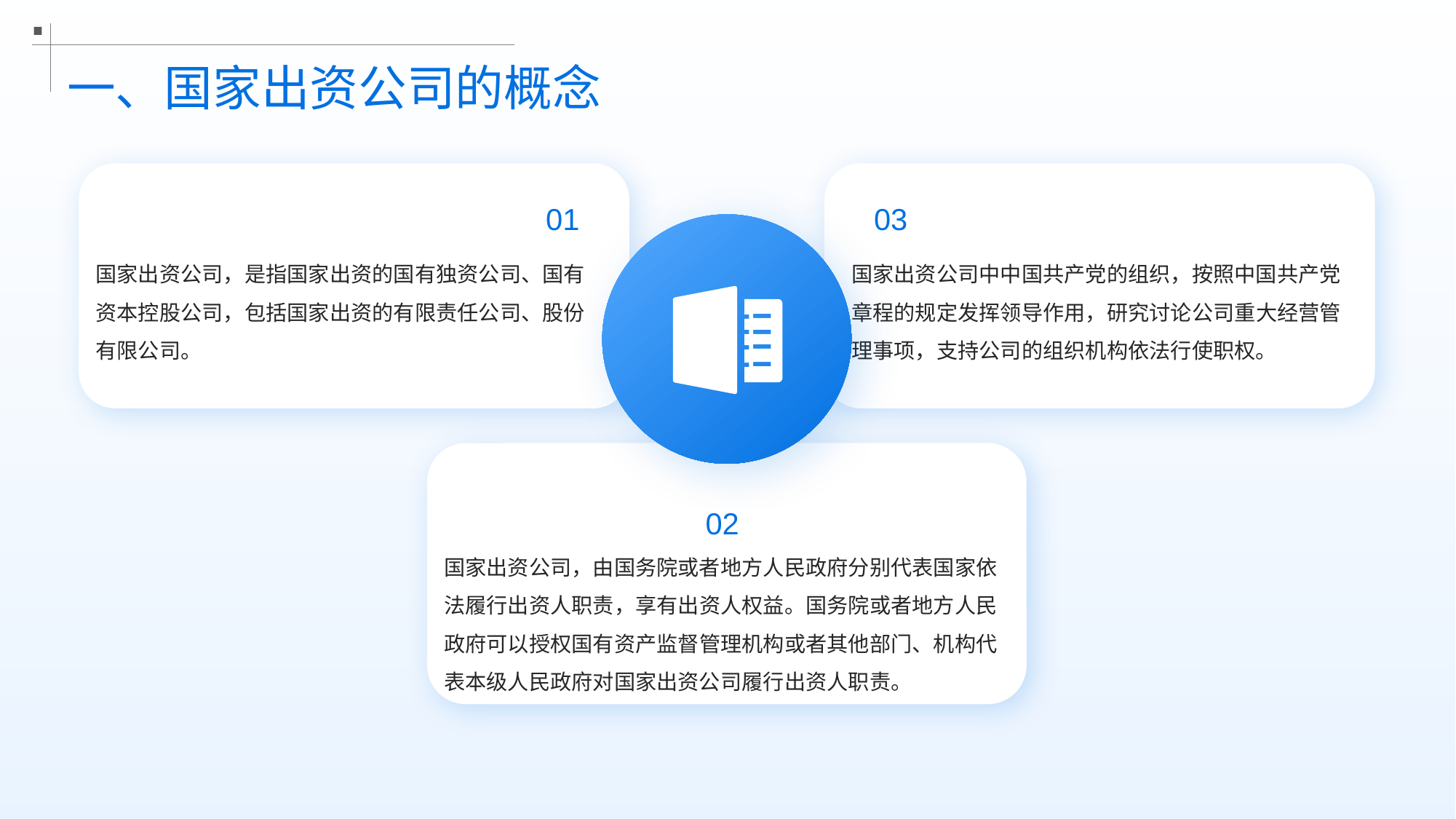

一、国家出资公司的概念

01
03

国家出资公司，是指国家出资的国有独资公司、国有资本控股公司，包括国家出资的有限责任公司、股份有限公司。
国家出资公司中中国共产党的组织，按照中国共产党章程的规定发挥领导作用，研究讨论公司重大经营管理事项，支持公司的组织机构依法行使职权。

02
国家出资公司，由国务院或者地方人民政府分别代表国家依法履行出资人职责，享有出资人权益。国务院或者地方人民政府可以授权国有资产监督管理机构或者其他部门、机构代表本级人民政府对国家出资公司履行出资人职责。